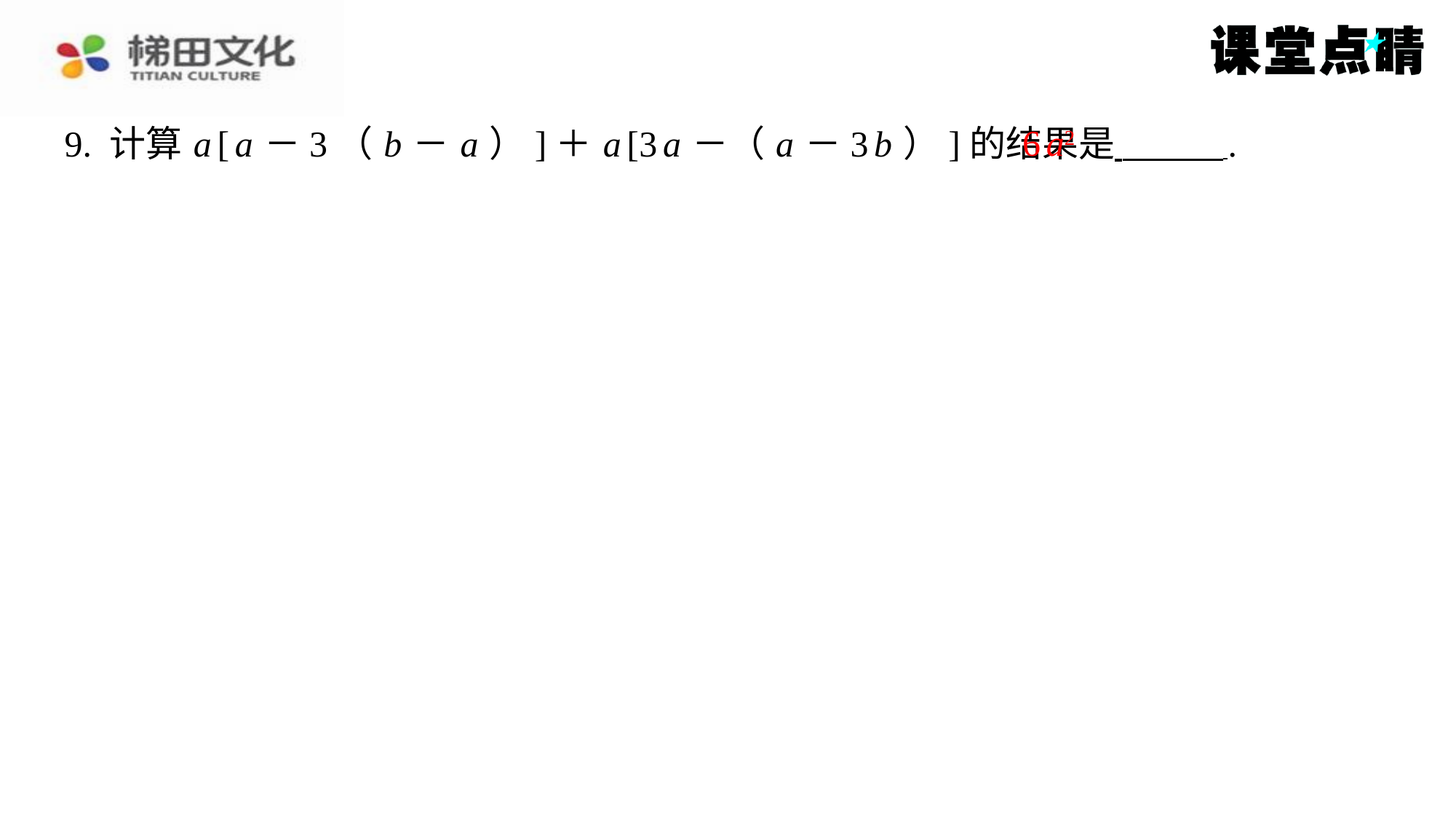

6 a2
9. 计算 a [ a －3（ b － a ）]＋ a [3 a －（ a －3 b ）]的结果是                 ⁠.